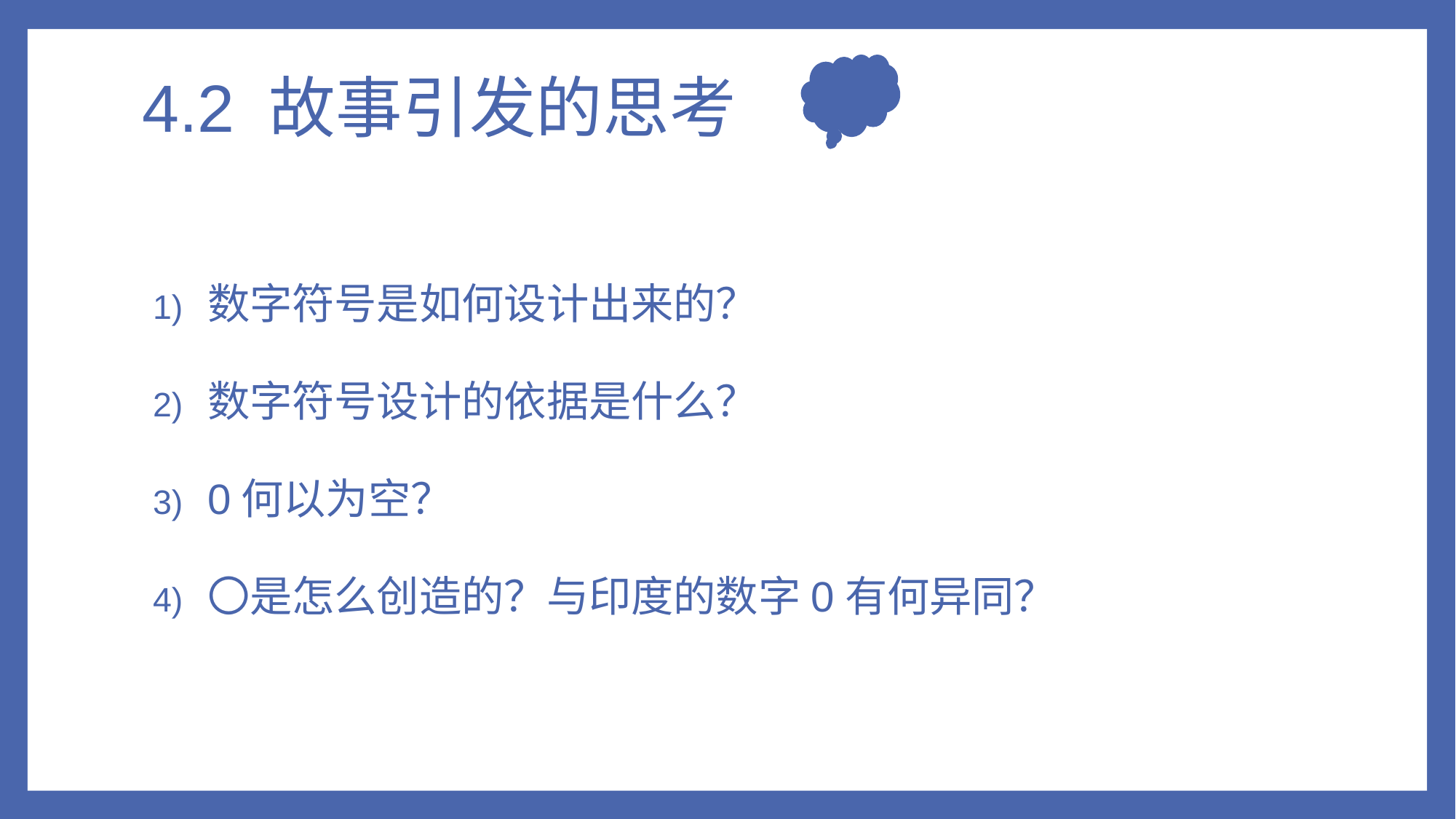

# 4.2 故事引发的思考

数字符号是如何设计出来的？
数字符号设计的依据是什么？
0何以为空？
〇是怎么创造的？与印度的数字0有何异同？